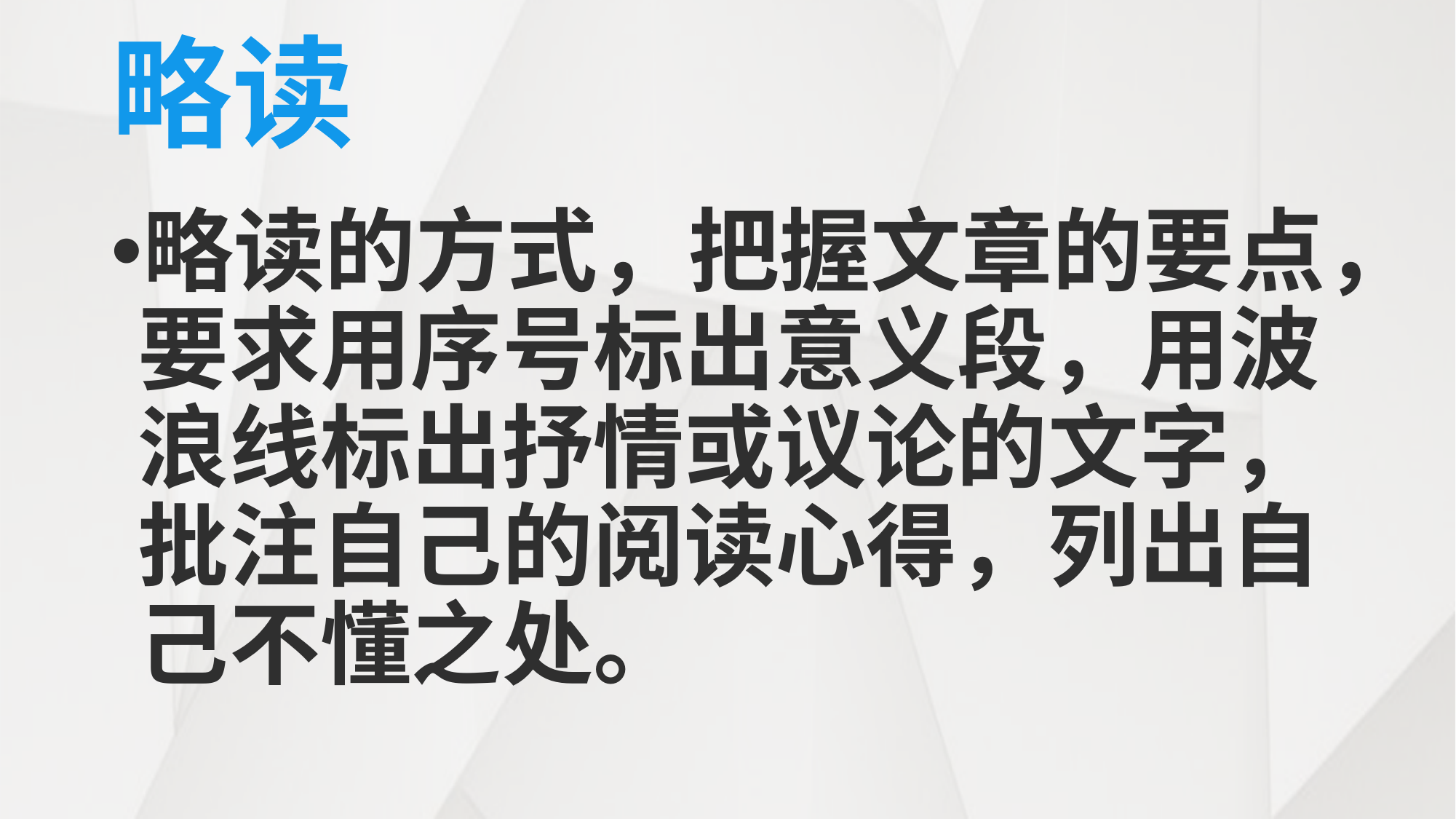

# 略读
略读的方式，把握文章的要点，要求用序号标出意义段，用波浪线标出抒情或议论的文字，批注自己的阅读心得，列出自己不懂之处。